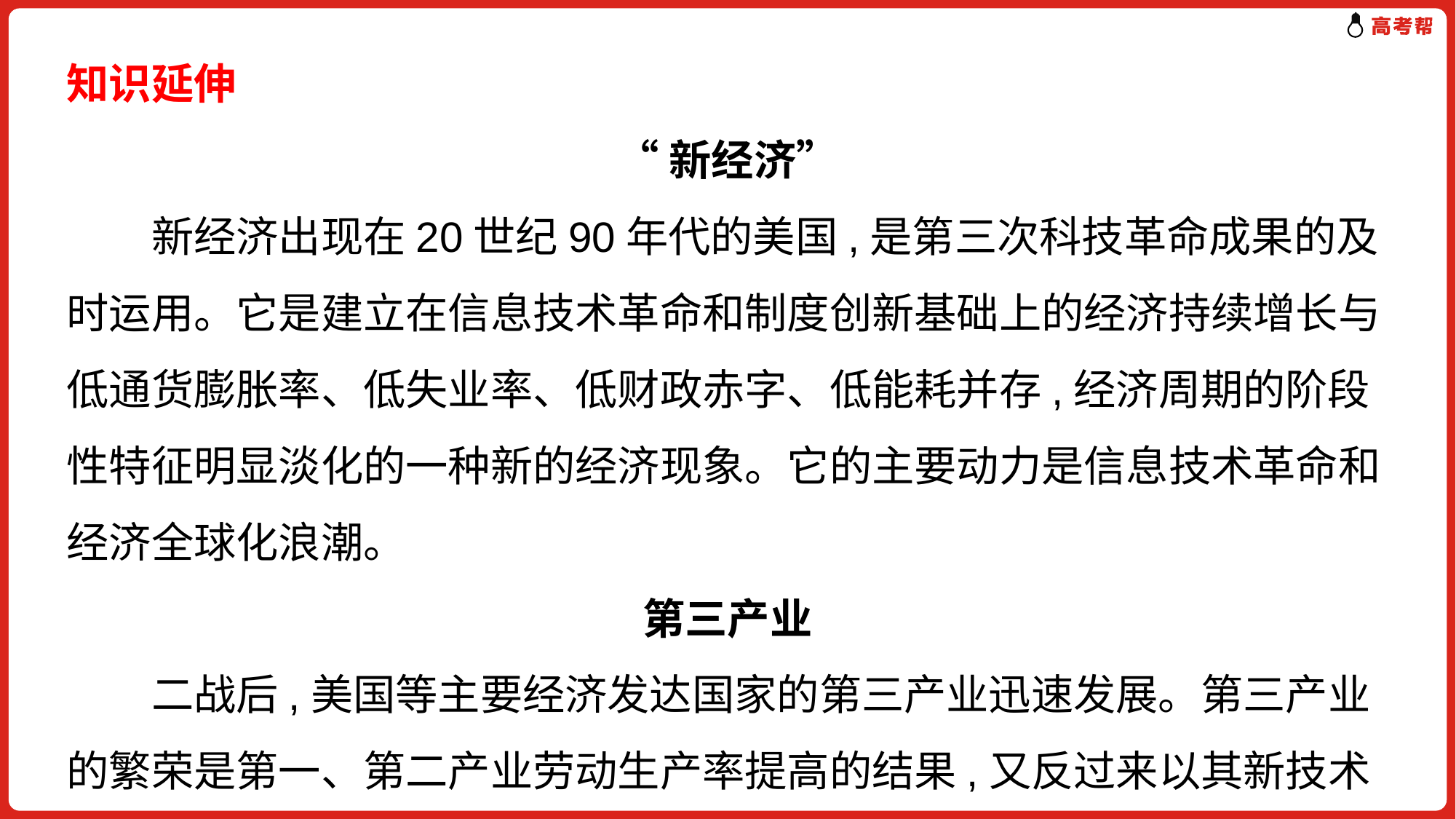

知识延伸
“新经济”
　　新经济出现在20世纪90年代的美国,是第三次科技革命成果的及时运用。它是建立在信息技术革命和制度创新基础上的经济持续增长与低通货膨胀率、低失业率、低财政赤字、低能耗并存,经济周期的阶段性特征明显淡化的一种新的经济现象。它的主要动力是信息技术革命和经济全球化浪潮。
第三产业
　　二战后,美国等主要经济发达国家的第三产业迅速发展。第三产业的繁荣是第一、第二产业劳动生产率提高的结果,又反过来以其新技术